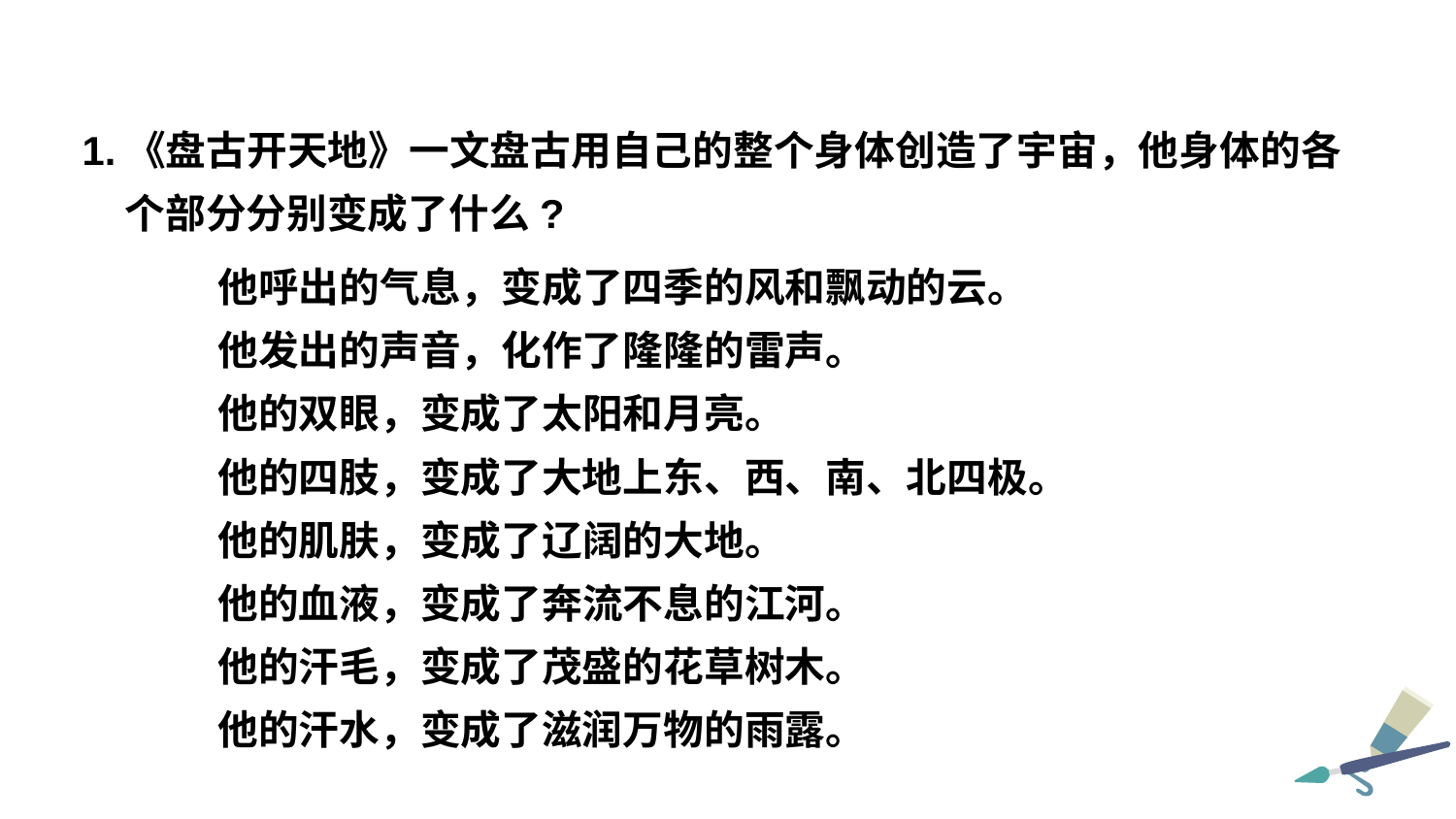

1.《盘古开天地》一文盘古用自己的整个身体创造了宇宙，他身体的各个部分分别变成了什么?
他呼出的气息，变成了四季的风和飘动的云。
他发出的声音，化作了隆隆的雷声。
他的双眼，变成了太阳和月亮。
他的四肢，变成了大地上东、西、南、北四极。
他的肌肤，变成了辽阔的大地。
他的血液，变成了奔流不息的江河。
他的汗毛，变成了茂盛的花草树木。
他的汗水，变成了滋润万物的雨露。